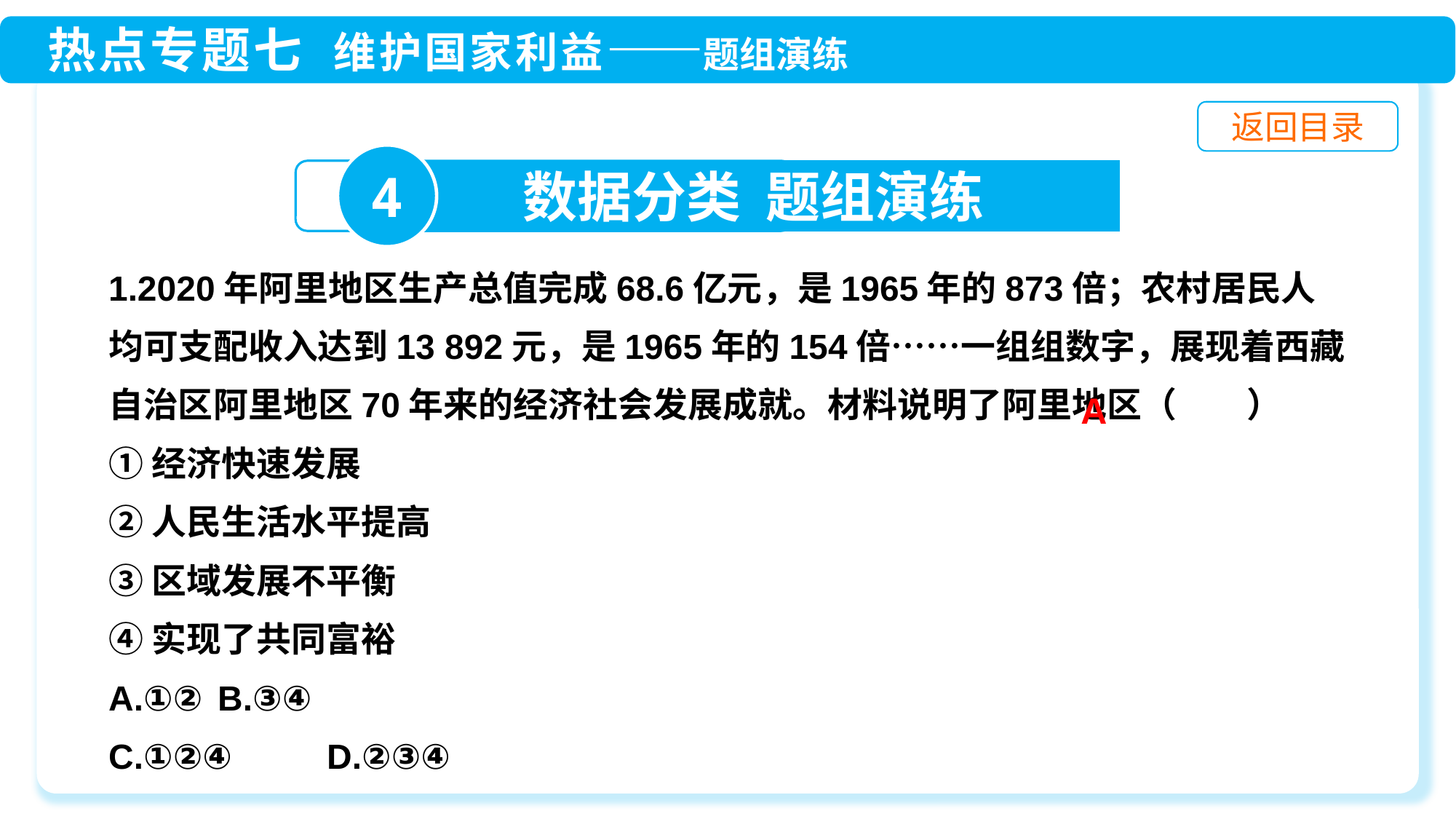

4

数据分类  题组演练
1.2020年阿里地区生产总值完成68.6亿元，是1965年的873倍；农村居民人均可支配收入达到13 892元，是1965年的154倍……一组组数字，展现着西藏自治区阿里地区70年来的经济社会发展成就。材料说明了阿里地区（　　）
①经济快速发展
②人民生活水平提高
③区域发展不平衡
④实现了共同富裕
A.①② 	B.③④
C.①②④ 	D.②③④
A